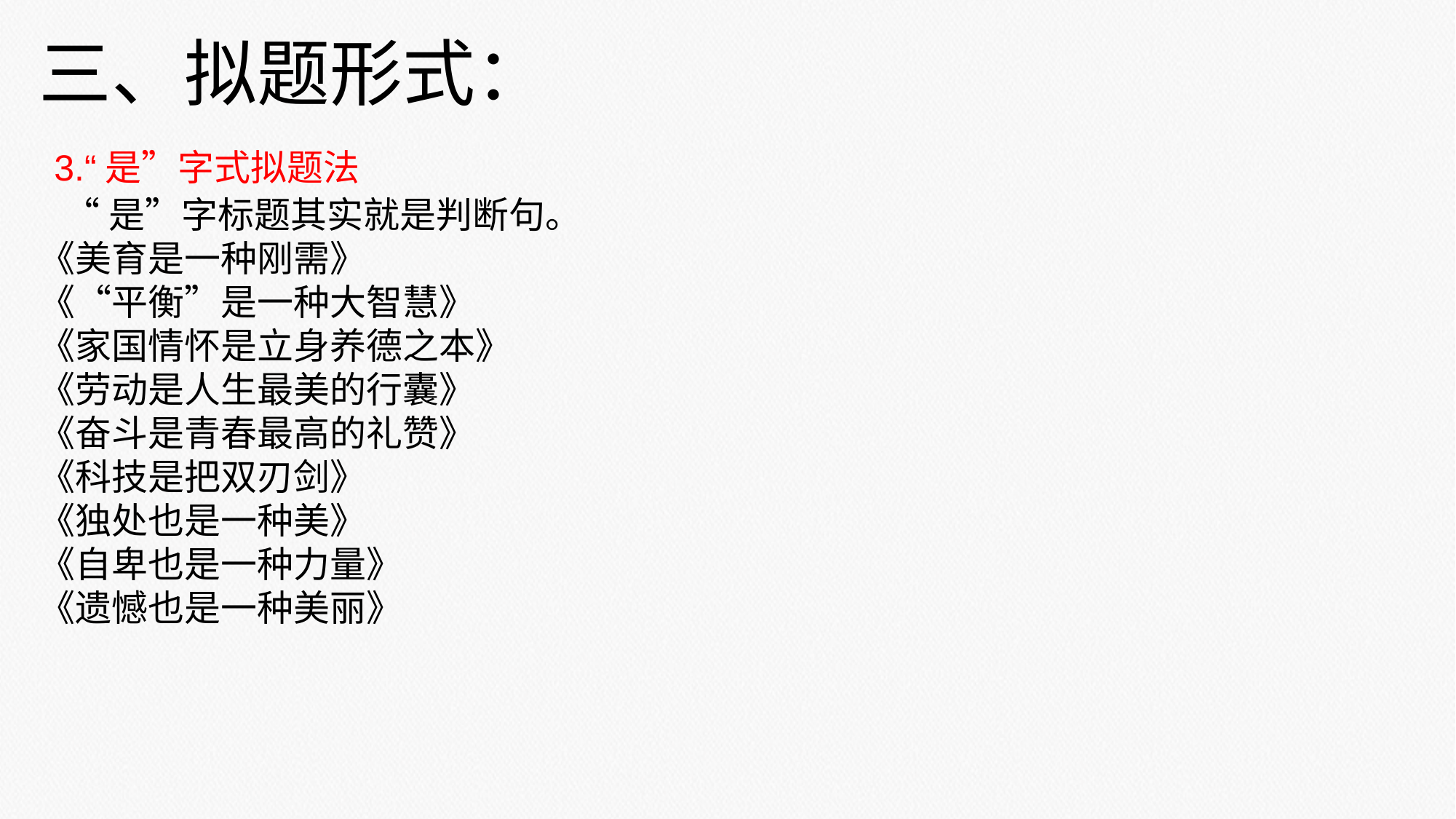

三、拟题形式：
 3.“是”字式拟题法
   “是”字标题其实就是判断句。
《美育是一种刚需》
《“平衡”是一种大智慧》
《家国情怀是立身养德之本》
《劳动是人生最美的行囊》
《奋斗是青春最高的礼赞》
《科技是把双刃剑》
《独处也是一种美》
《自卑也是一种力量》
《遗憾也是一种美丽》